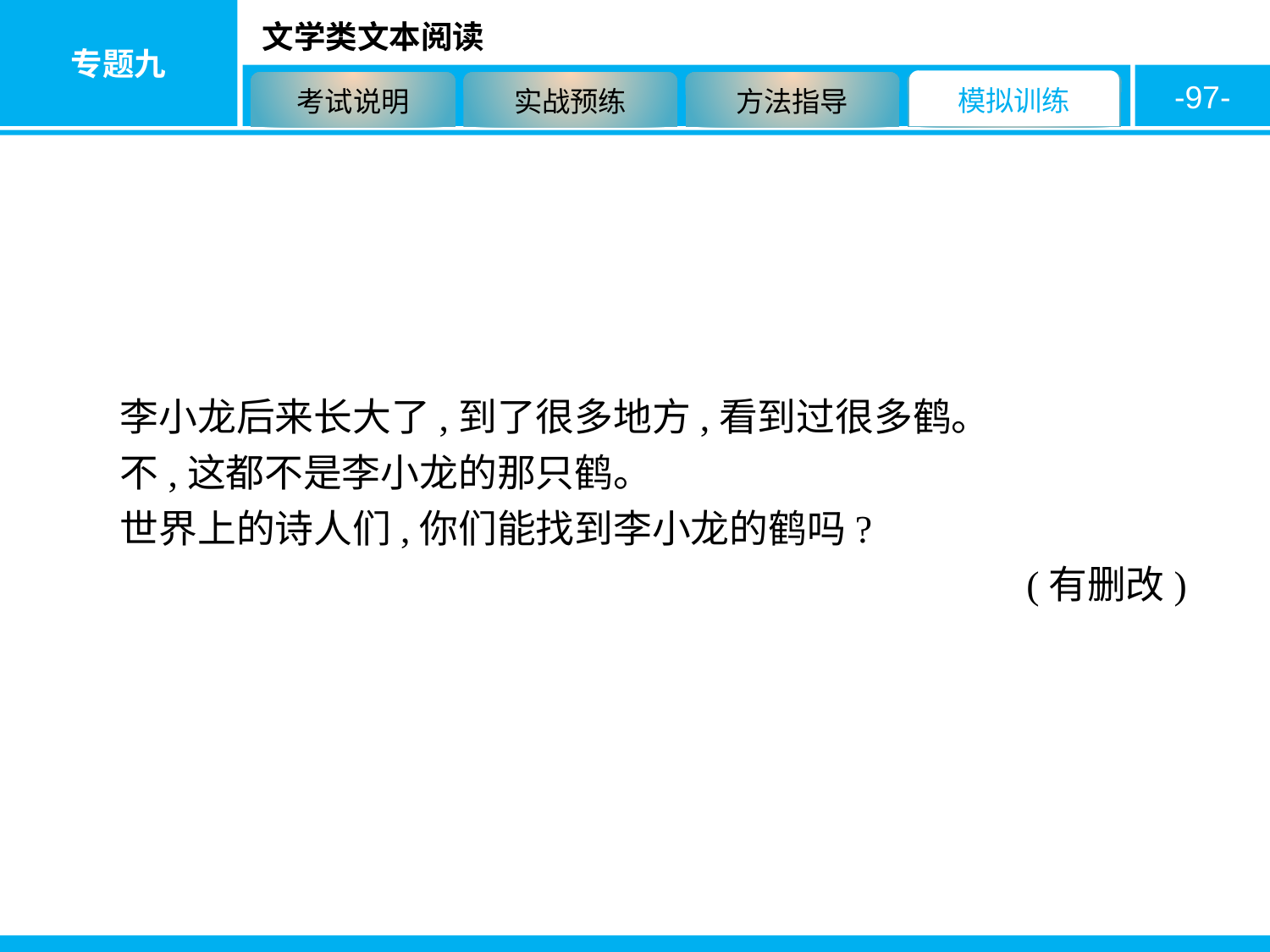

-97-
李小龙后来长大了,到了很多地方,看到过很多鹤。
不,这都不是李小龙的那只鹤。
世界上的诗人们,你们能找到李小龙的鹤吗?
(有删改)